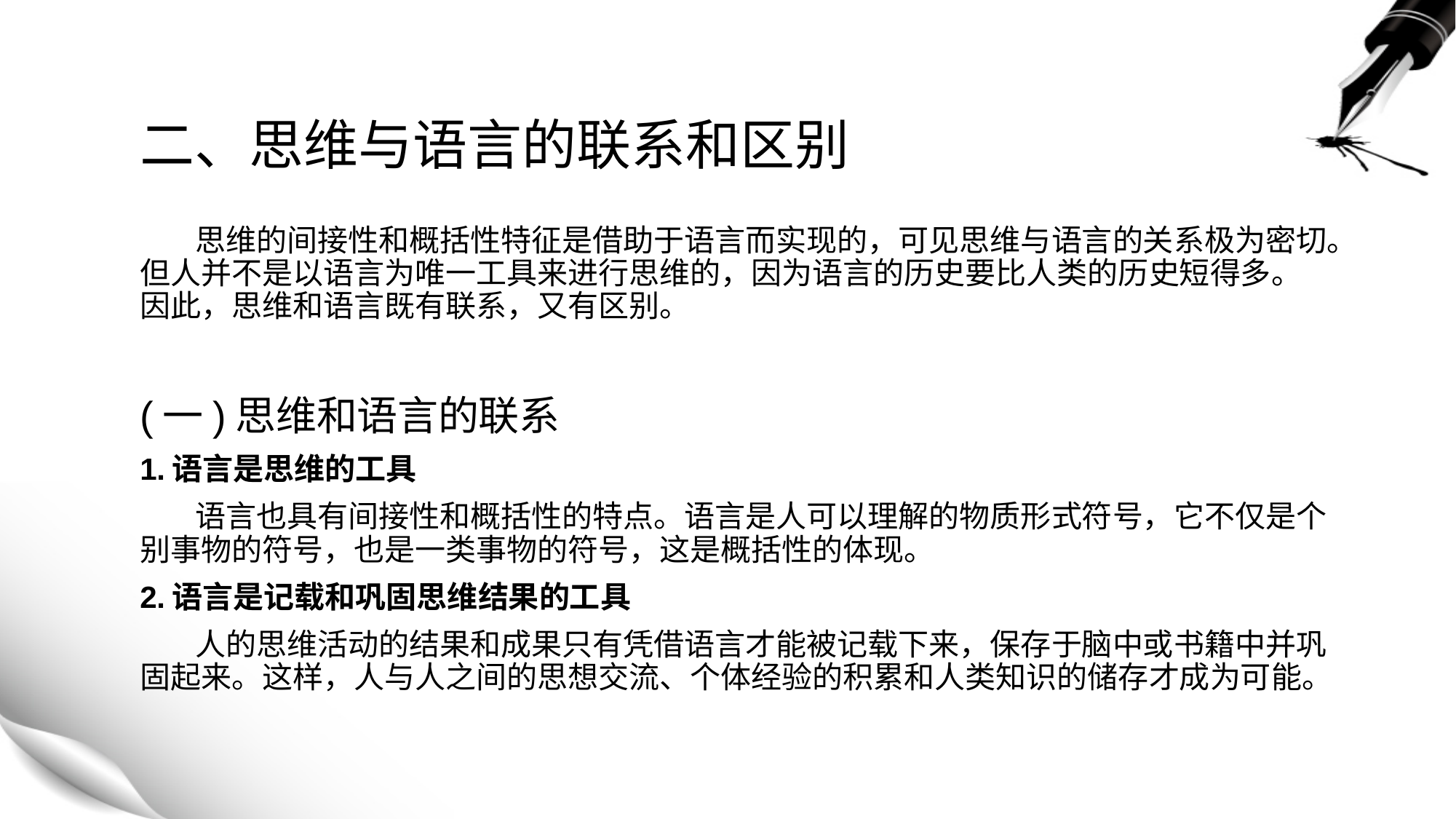

# 二、思维与语言的联系和区别
       思维的间接性和概括性特征是借助于语言而实现的，可见思维与语言的关系极为密切。但人并不是以语言为唯一工具来进行思维的，因为语言的历史要比人类的历史短得多。因此，思维和语言既有联系，又有区别。

(一)思维和语言的联系
1.语言是思维的工具
       语言也具有间接性和概括性的特点。语言是人可以理解的物质形式符号，它不仅是个别事物的符号，也是一类事物的符号，这是概括性的体现。
2.语言是记载和巩固思维结果的工具
       人的思维活动的结果和成果只有凭借语言才能被记载下来，保存于脑中或书籍中并巩固起来。这样，人与人之间的思想交流、个体经验的积累和人类知识的储存才成为可能。